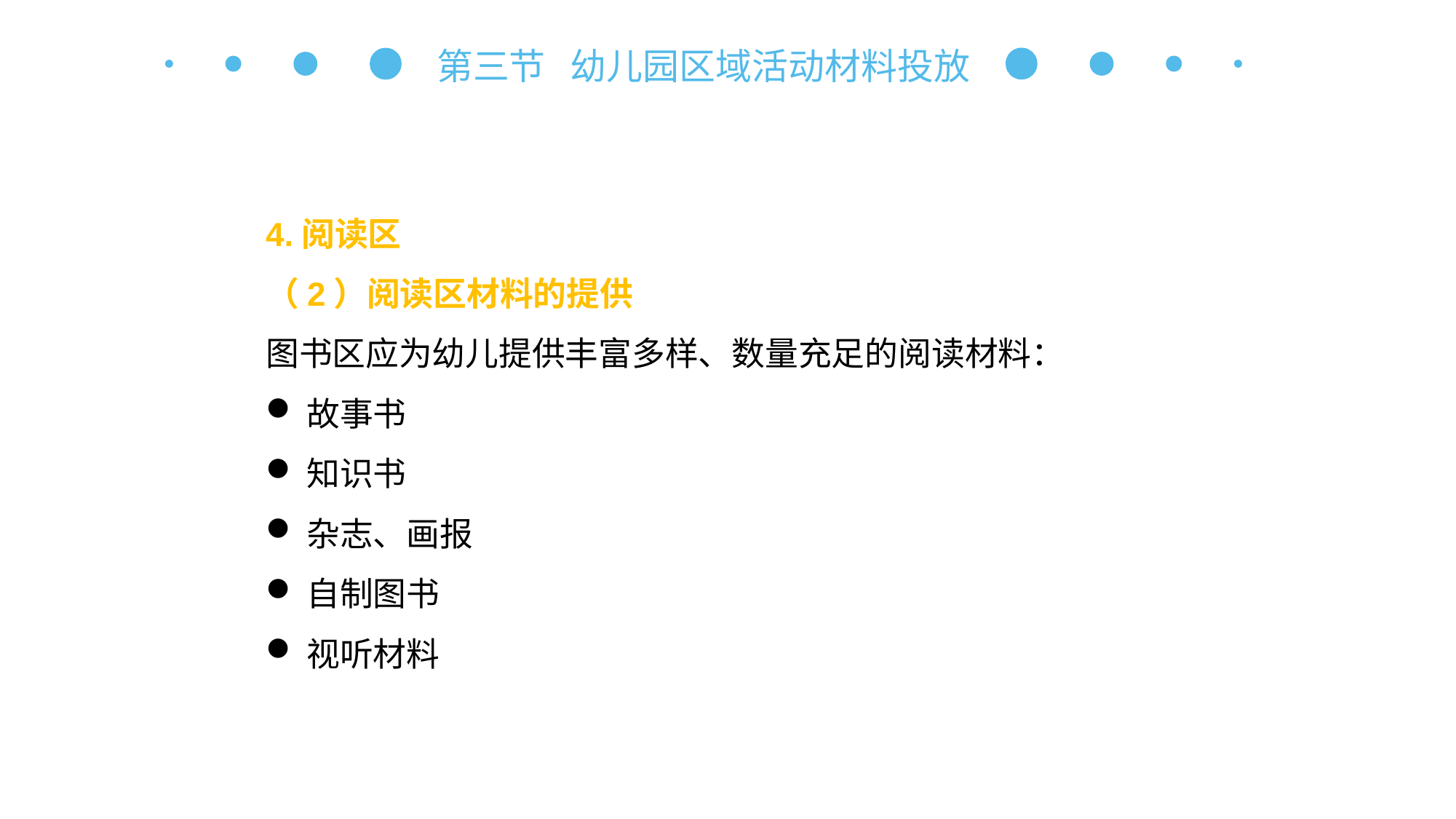

第三节   幼儿园区域活动材料投放

4.阅读区
（2）阅读区材料的提供
图书区应为幼儿提供丰富多样、数量充足的阅读材料：
故事书
知识书
杂志、画报
自制图书
视听材料